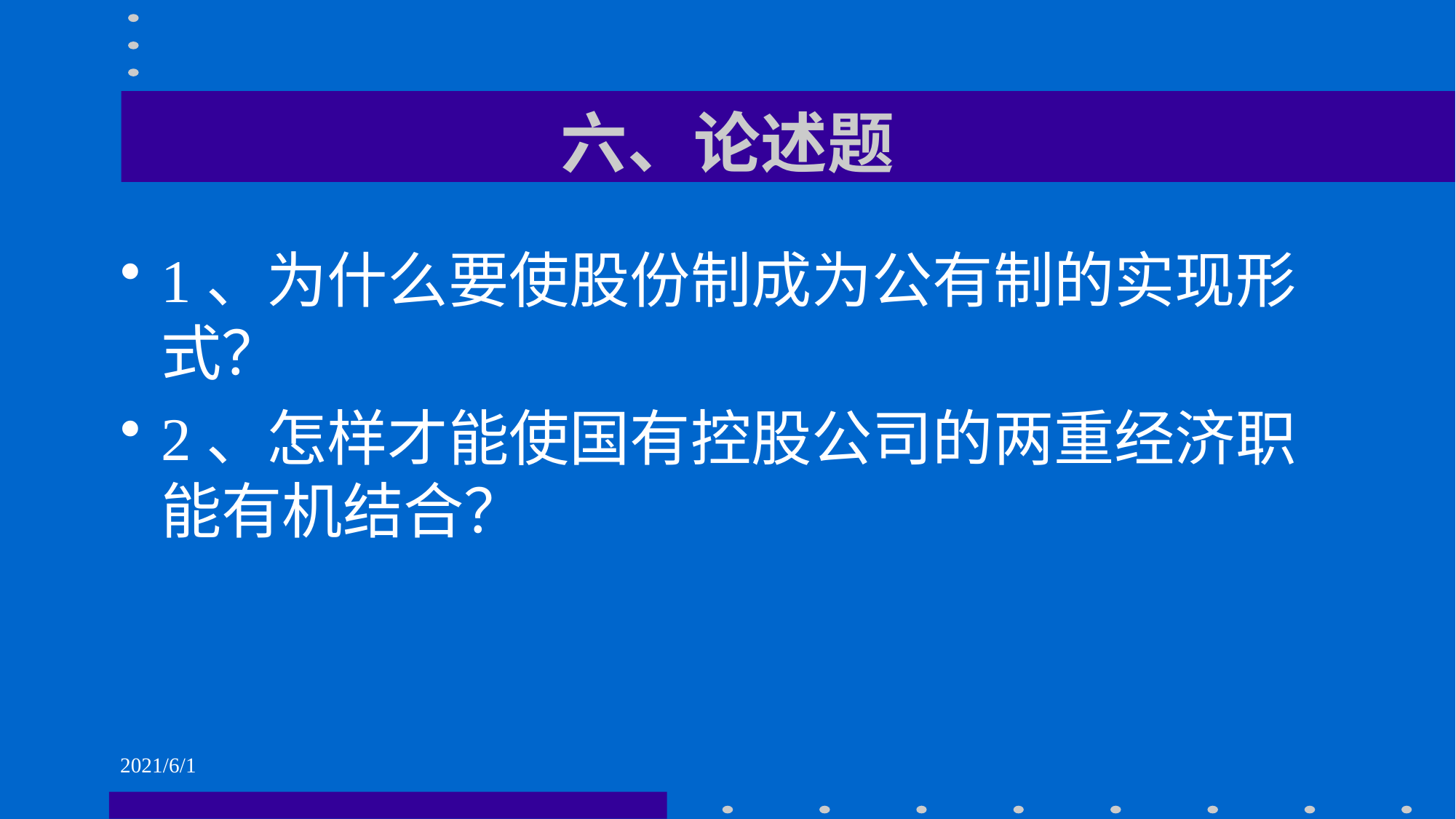

# 六、论述题
1、为什么要使股份制成为公有制的实现形式？
2、怎样才能使国有控股公司的两重经济职能有机结合？
2021/6/1